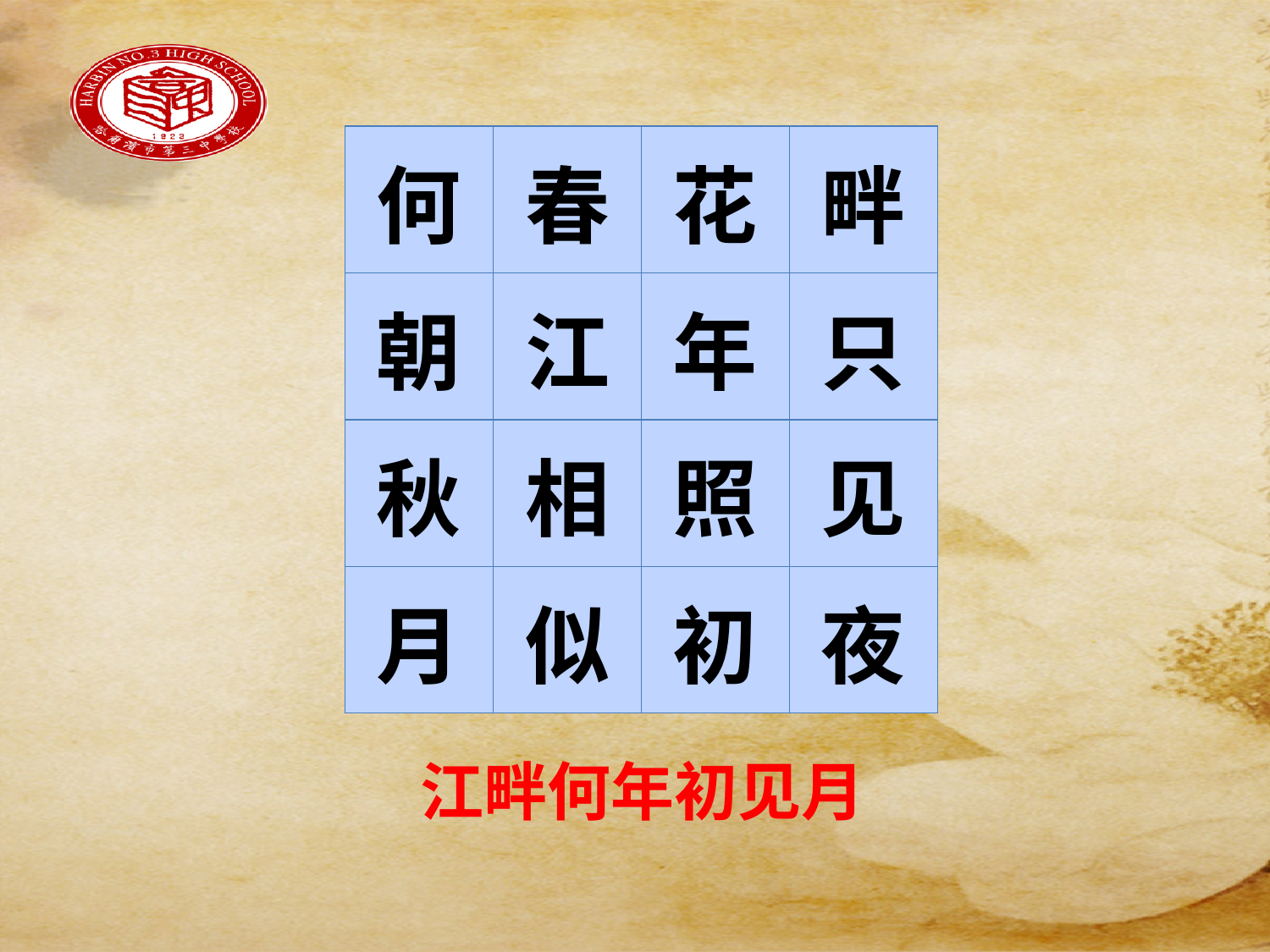

#
| 何 | 春 | 花 | 畔 |
| --- | --- | --- | --- |
| 朝 | 江 | 年 | 只 |
| 秋 | 相 | 照 | 见 |
| 月 | 似 | 初 | 夜 |
江畔何年初见月